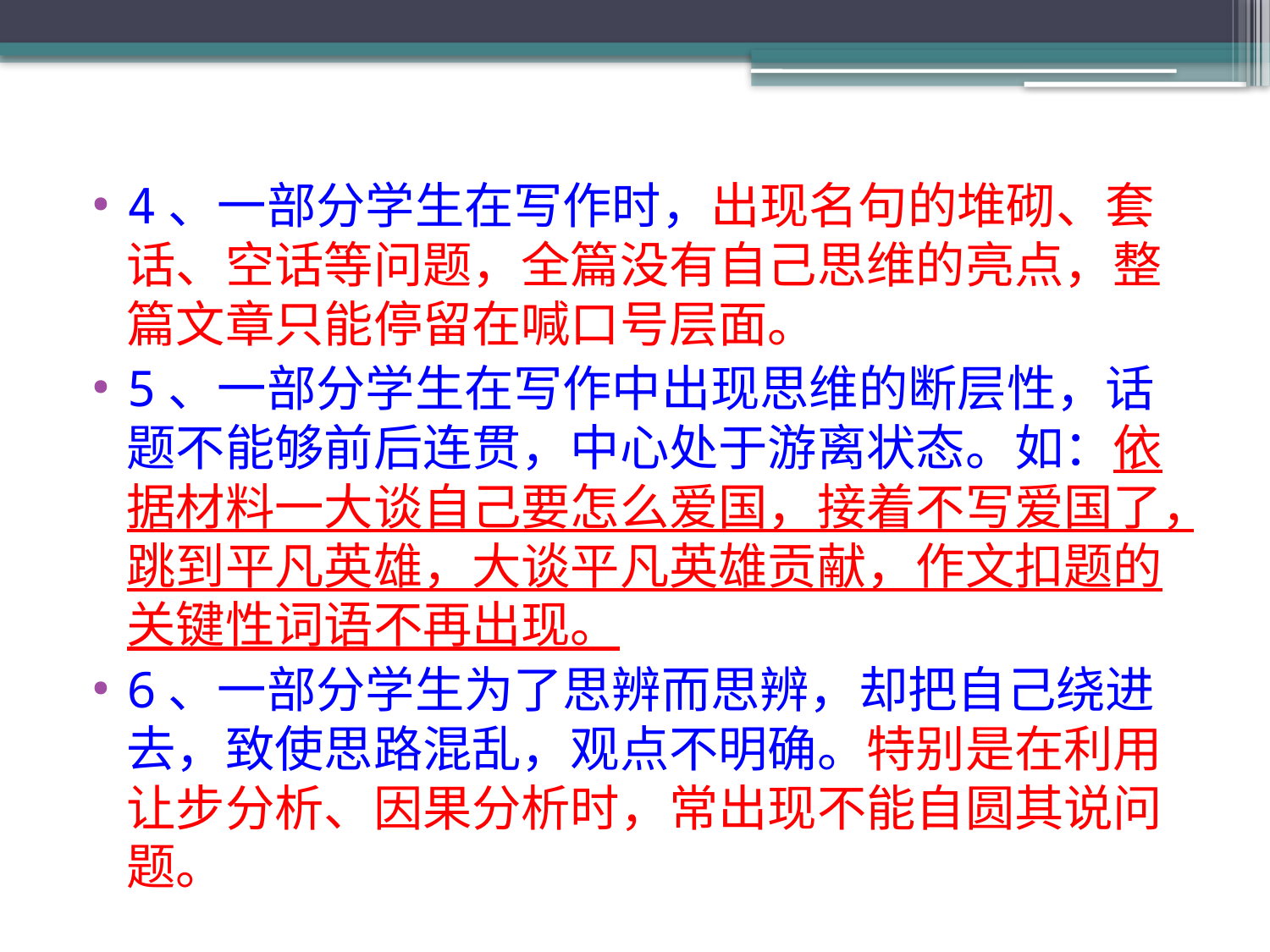

#
4、一部分学生在写作时，出现名句的堆砌、套话、空话等问题，全篇没有自己思维的亮点，整篇文章只能停留在喊口号层面。
5、一部分学生在写作中出现思维的断层性，话题不能够前后连贯，中心处于游离状态。如：依据材料一大谈自己要怎么爱国，接着不写爱国了，跳到平凡英雄，大谈平凡英雄贡献，作文扣题的关键性词语不再出现。
6、一部分学生为了思辨而思辨，却把自己绕进去，致使思路混乱，观点不明确。特别是在利用让步分析、因果分析时，常出现不能自圆其说问题。